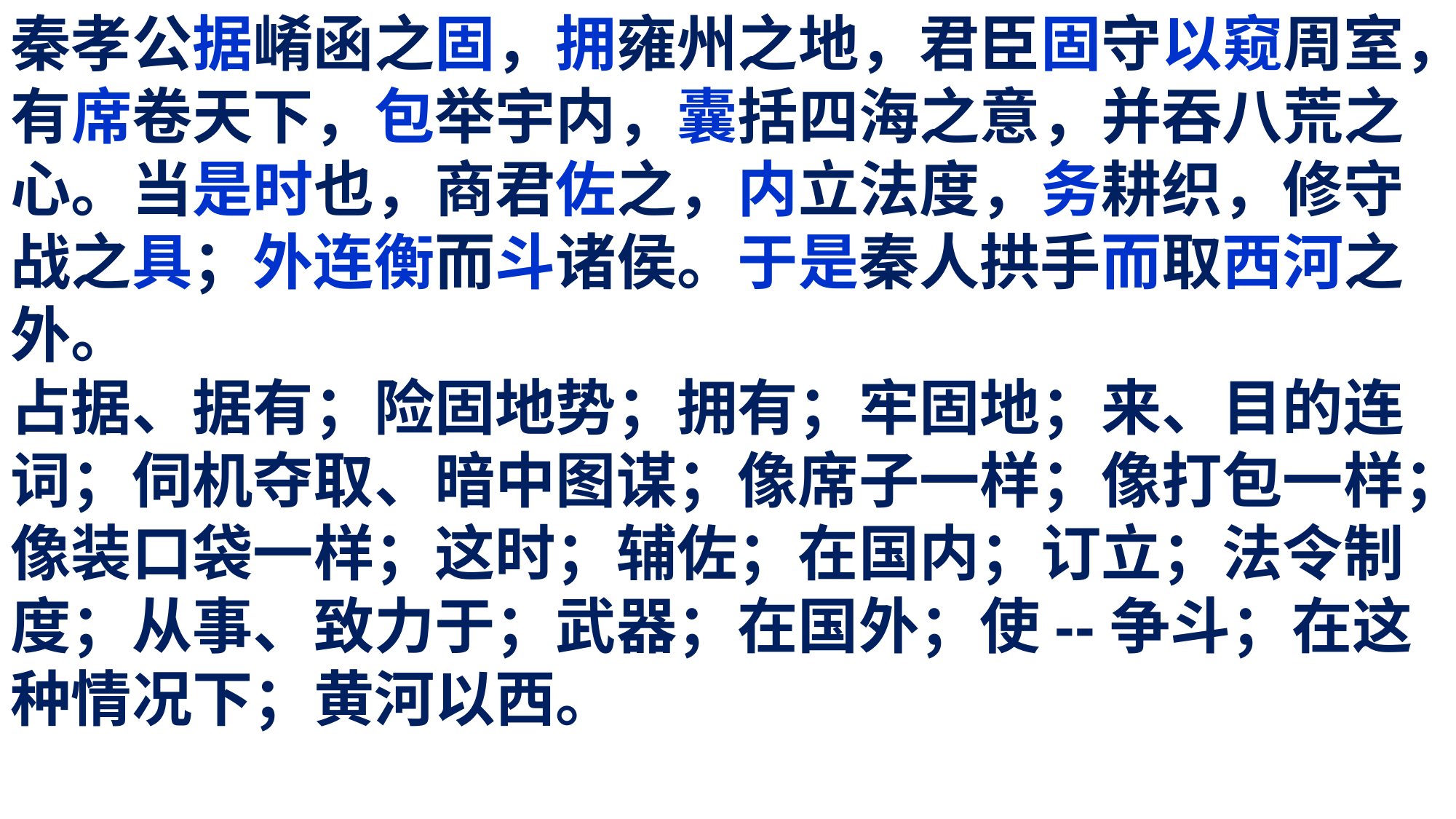

秦孝公据崤函之固，拥雍州之地，君臣固守以窥周室，有席卷天下，包举宇内，囊括四海之意，并吞八荒之心。当是时也，商君佐之，内立法度，务耕织，修守战之具；外连衡而斗诸侯。于是秦人拱手而取西河之外。
占据、据有；险固地势；拥有；牢固地；来、目的连词；伺机夺取、暗中图谋；像席子一样；像打包一样；像装口袋一样；这时；辅佐；在国内；订立；法令制度；从事、致力于；武器；在国外；使--争斗；在这种情况下；黄河以西。